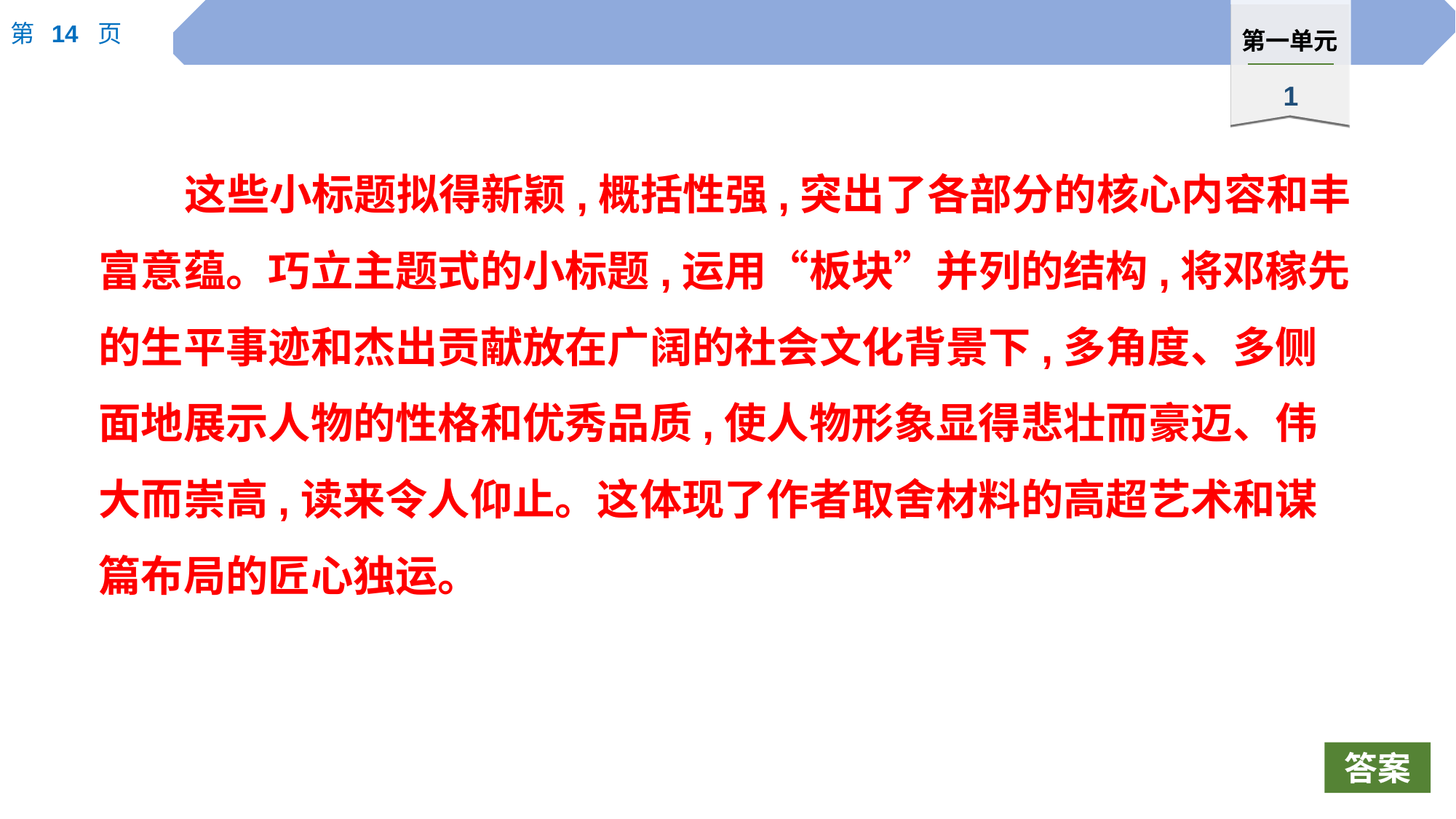

这些小标题拟得新颖,概括性强,突出了各部分的核心内容和丰富意蕴。巧立主题式的小标题,运用“板块”并列的结构,将邓稼先的生平事迹和杰出贡献放在广阔的社会文化背景下,多角度、多侧面地展示人物的性格和优秀品质,使人物形象显得悲壮而豪迈、伟大而崇高,读来令人仰止。这体现了作者取舍材料的高超艺术和谋篇布局的匠心独运。
答案